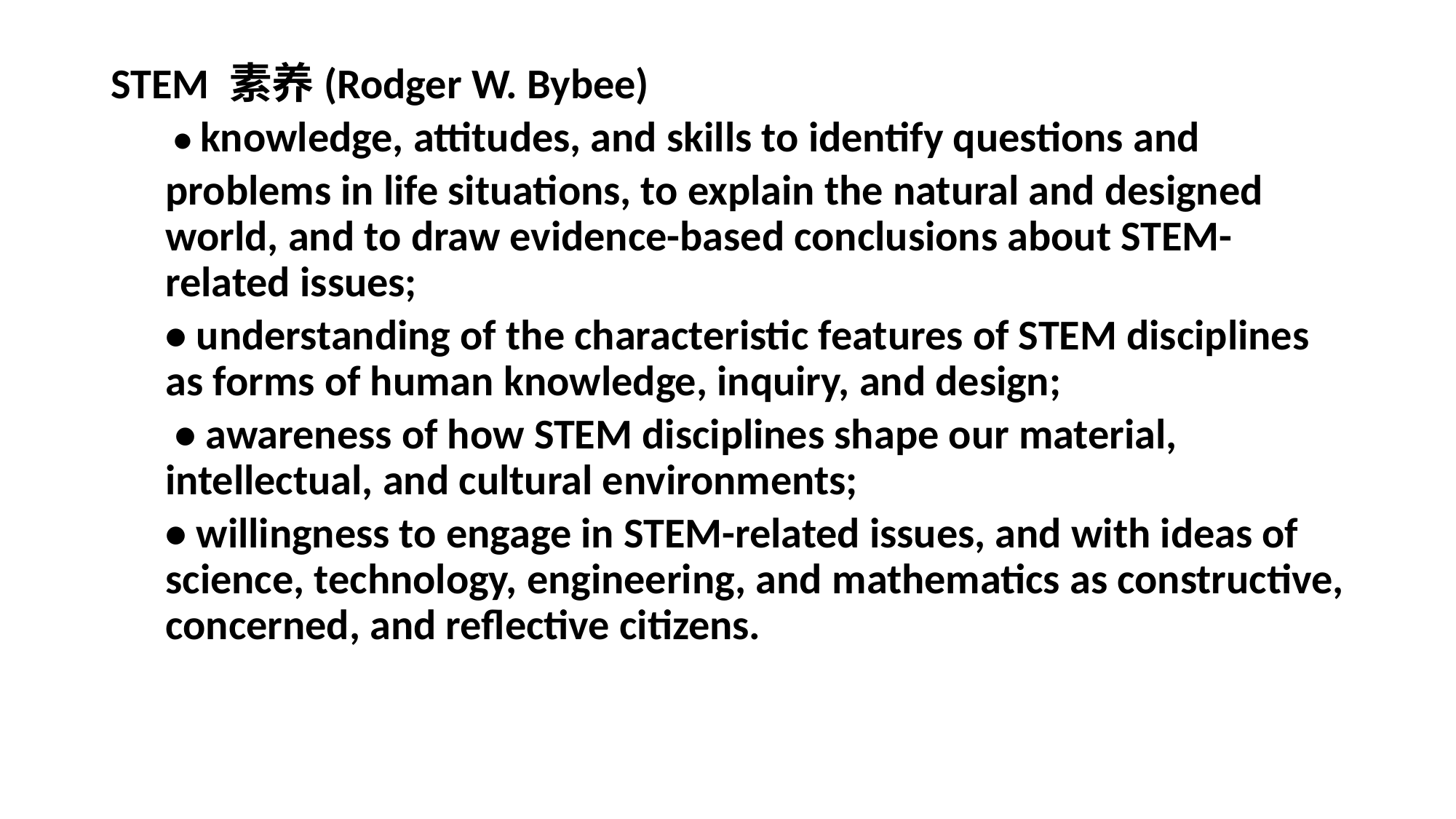

STEM 素养(Rodger W. Bybee)
 • knowledge, attitudes, and skills to identify questions and
problems in life situations, to explain the natural and designed world, and to draw evidence-based conclusions about STEM-related issues;
• understanding of the characteristic features of STEM disciplines as forms of human knowledge, inquiry, and design;
 • awareness of how STEM disciplines shape our material, intellectual, and cultural environments;
• willingness to engage in STEM-related issues, and with ideas of science, technology, engineering, and mathematics as constructive, concerned, and reflective citizens.